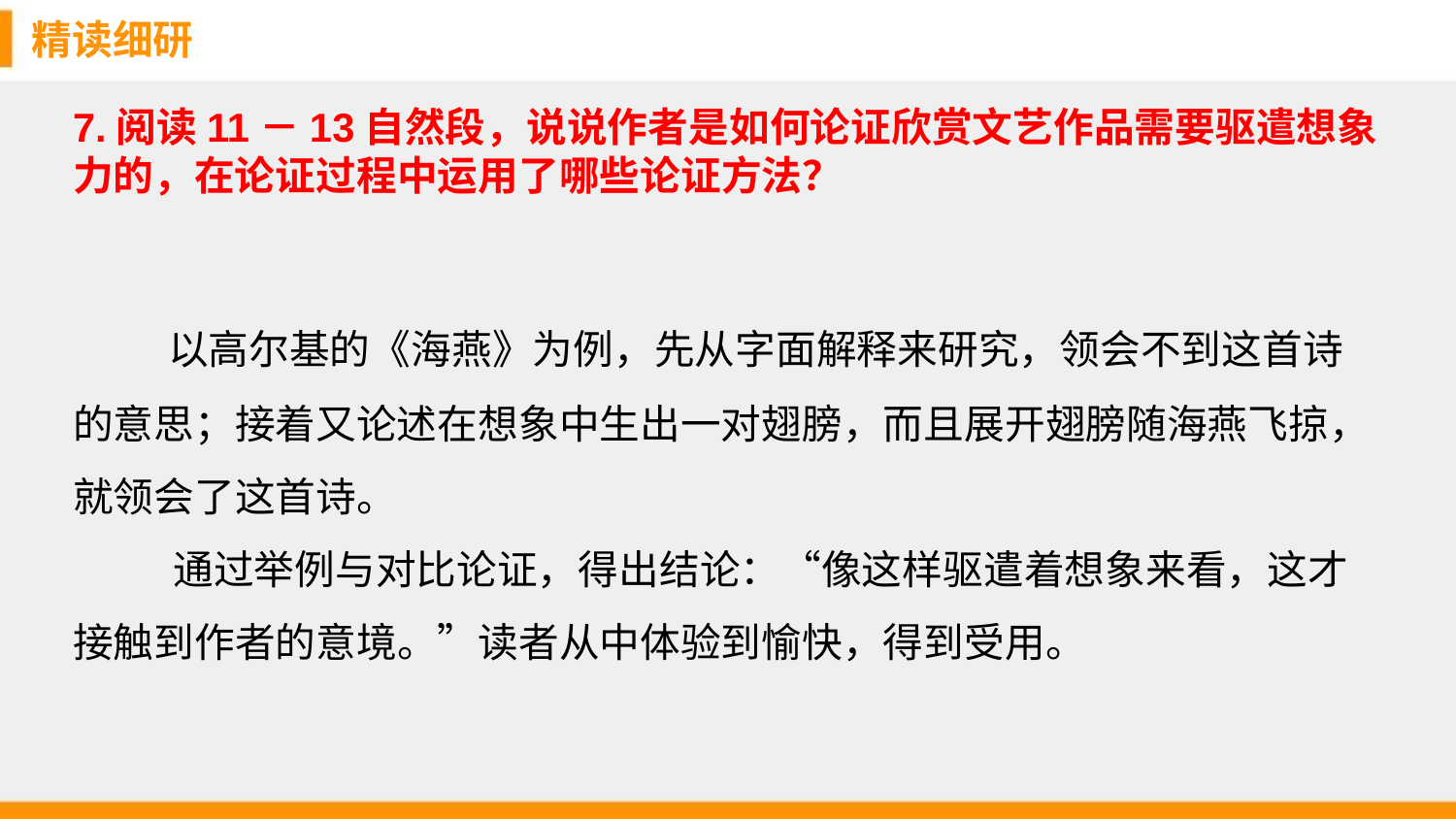

精读细研

7.阅读11－13自然段，说说作者是如何论证欣赏文艺作品需要驱遣想象力的，在论证过程中运用了哪些论证方法？
 以高尔基的《海燕》为例，先从字面解释来研究，领会不到这首诗的意思；接着又论述在想象中生出一对翅膀，而且展开翅膀随海燕飞掠，就领会了这首诗。
  通过举例与对比论证，得出结论：“像这样驱遣着想象来看，这才接触到作者的意境。”读者从中体验到愉快，得到受用。